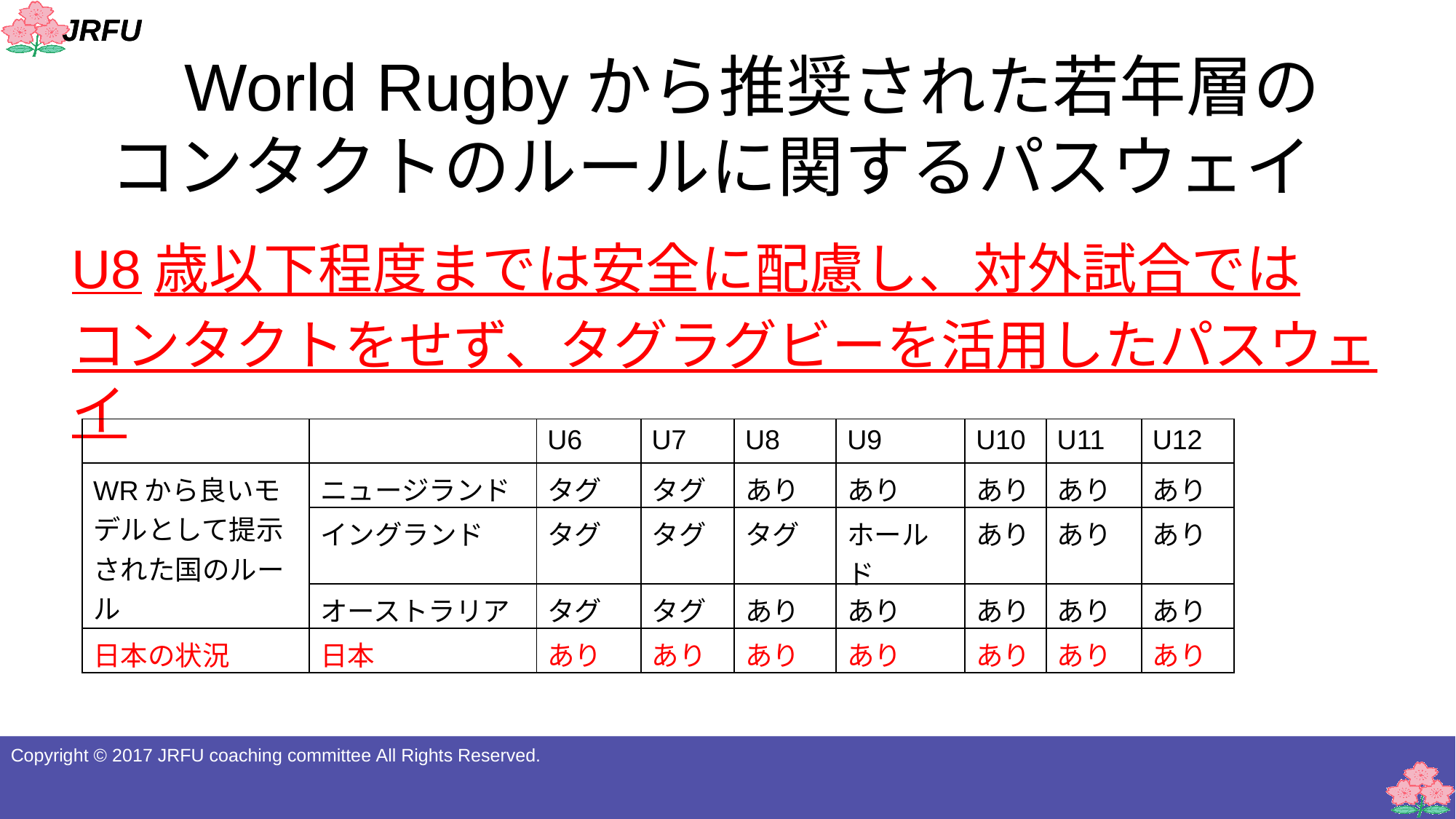

# World Rugbyから推奨された若年層の コンタクトのルールに関するパスウェイ
U8歳以下程度までは安全に配慮し、対外試合では
コンタクトをせず、タグラグビーを活用したパスウェイ

|  |  | U6 | U7 | U8 | U9 | U10 | U11 | U12 |
| --- | --- | --- | --- | --- | --- | --- | --- | --- |
| WRから良いモデルとして提示された国のルール | ニュージランド | タグ | タグ | あり | あり | あり | あり | あり |
|  | イングランド | タグ | タグ | タグ | ホールド | あり | あり | あり |
|  | オーストラリア | タグ | タグ | あり | あり | あり | あり | あり |
| 日本の状況 | 日本 | あり | あり | あり | あり | あり | あり | あり |
Copyright © 2017 JRFU coaching committee All Rights Reserved.